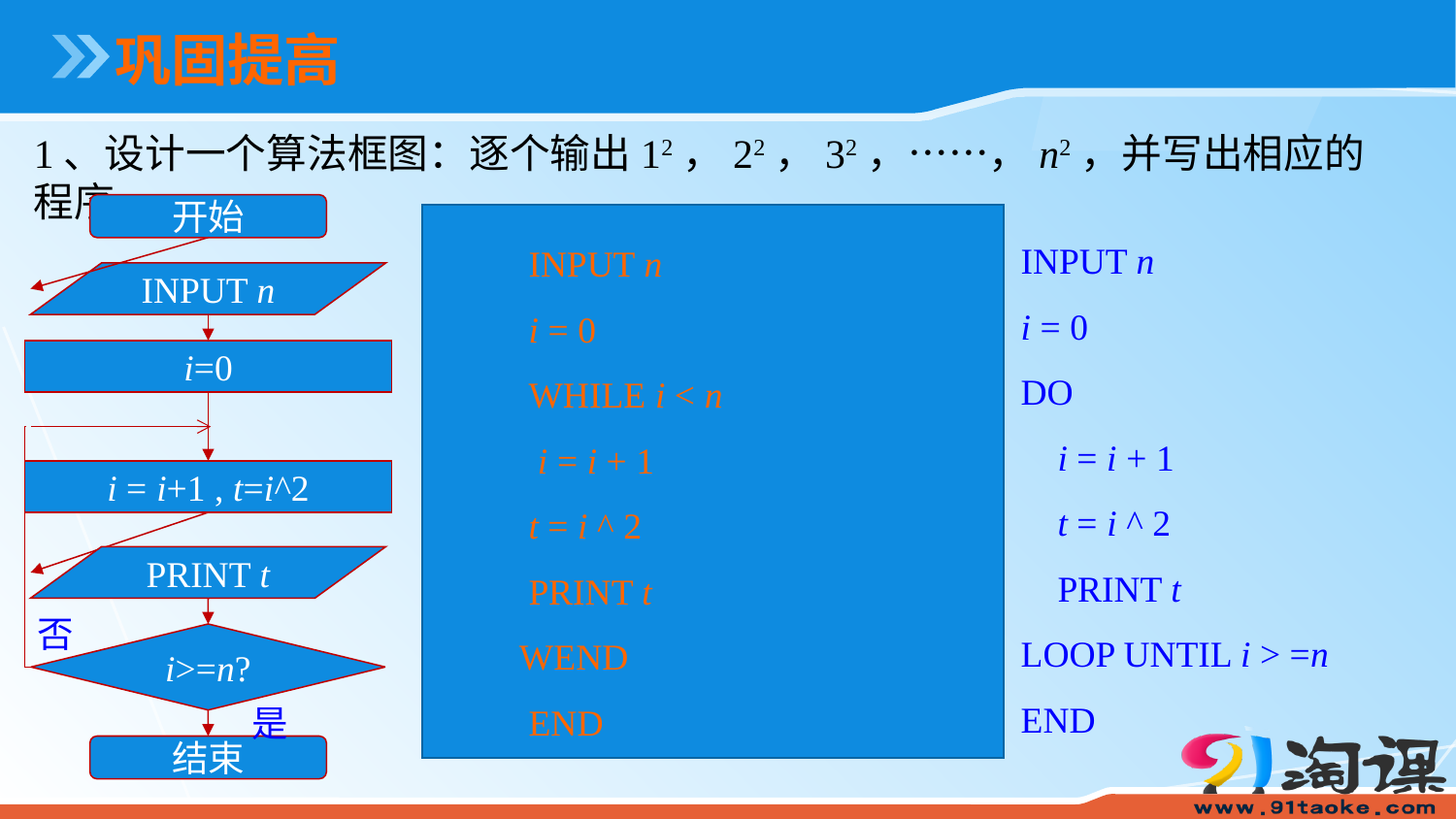

巩固提高
1、设计一个算法框图：逐个输出12，22，32，……，n2，并写出相应的程序。
开始
INPUT n
i=0
i = i+1 , t=i^2
PRINT t
否
i>=n?
是
结束
          INPUT n
          i = 0
          WHILE i < n
           i = i + 1
          t = i ^ 2
          PRINT t
         WEND
          END
INPUT n
i = 0
DO
    i = i + 1
    t = i ^ 2
    PRINT t
LOOP UNTIL i > =n
END